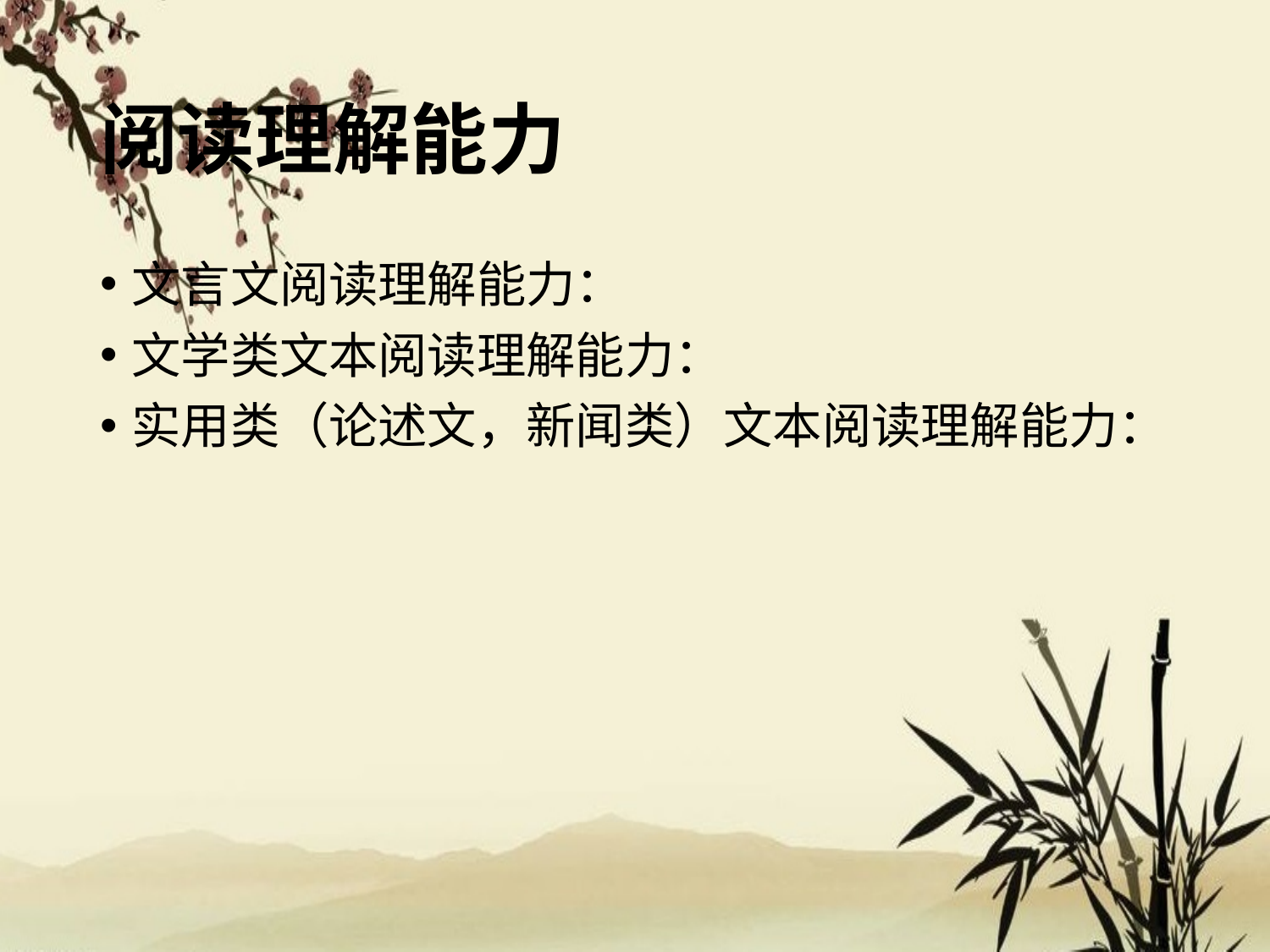

# 阅读理解能力
文言文阅读理解能力：
文学类文本阅读理解能力：
实用类（论述文，新闻类）文本阅读理解能力：